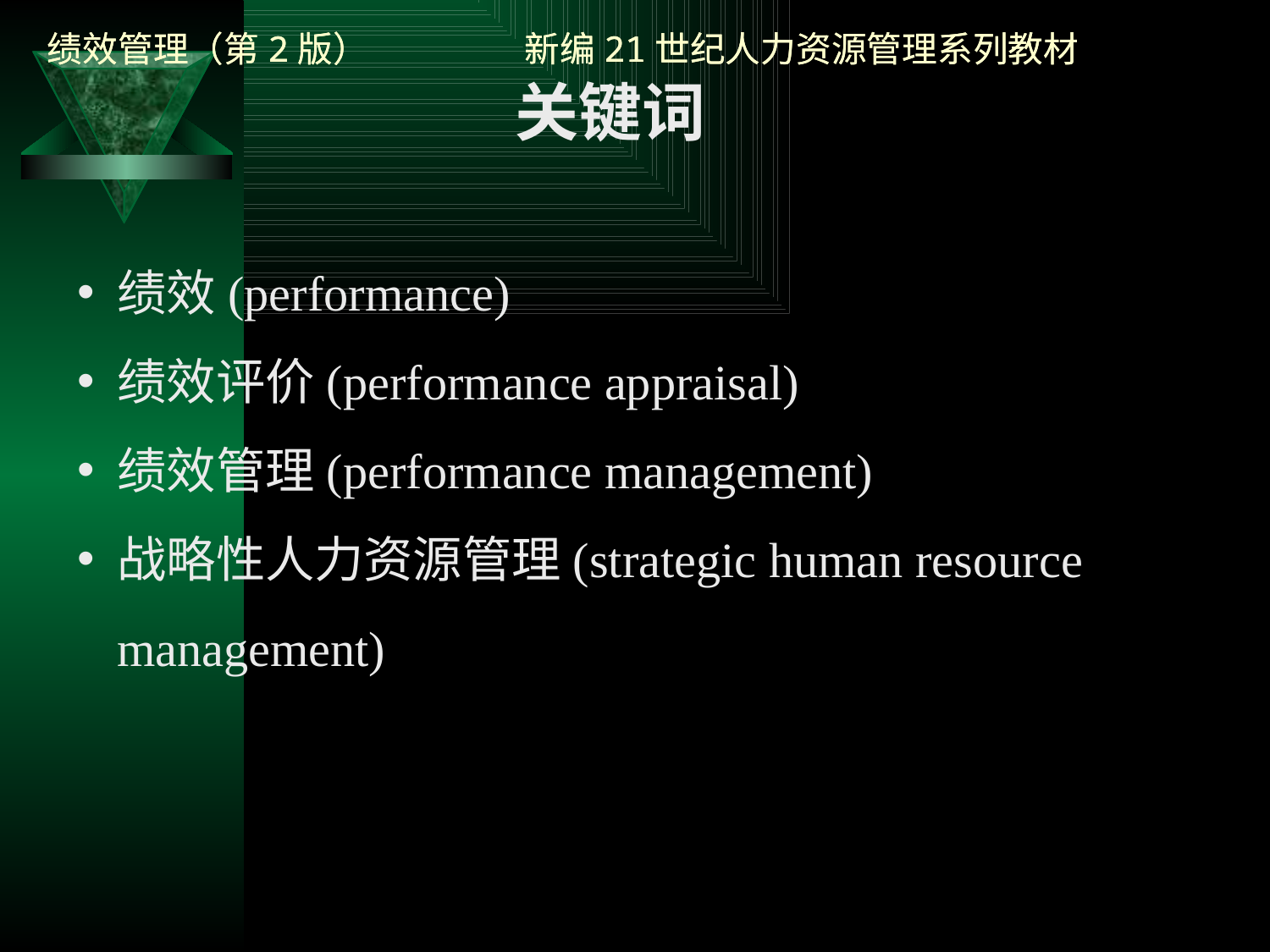

关键词
绩效(performance)
绩效评价(performance appraisal)
绩效管理(performance management)
战略性人力资源管理(strategic human resource management)